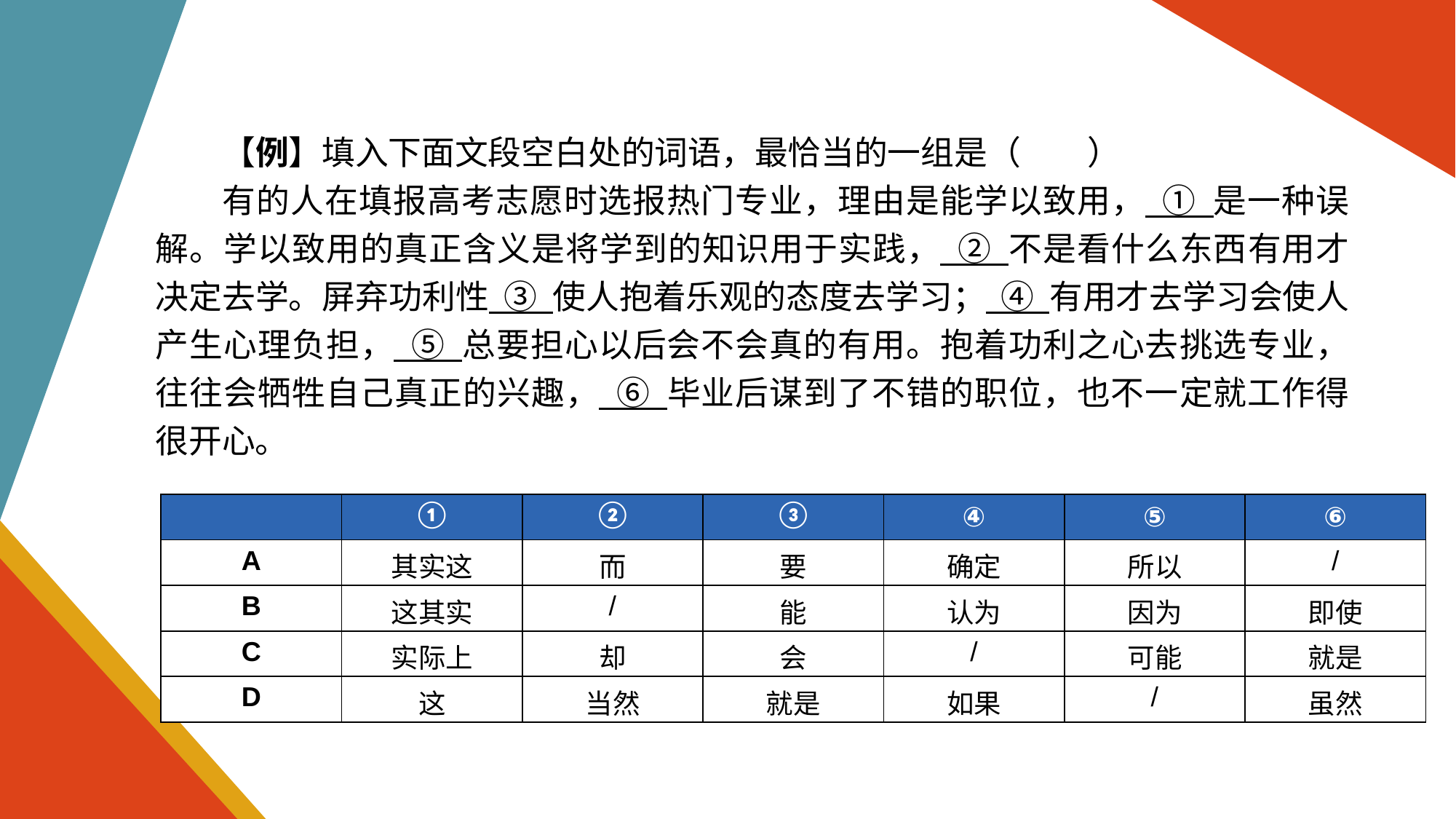

【例】填入下面文段空白处的词语，最恰当的一组是（　　）
有的人在填报高考志愿时选报热门专业，理由是能学以致用，  ①  是一种误解。学以致用的真正含义是将学到的知识用于实践，  ②  不是看什么东西有用才决定去学。屏弃功利性  ③  使人抱着乐观的态度去学习；  ④  有用才去学习会使人产生心理负担，  ⑤  总要担心以后会不会真的有用。抱着功利之心去挑选专业，往往会牺牲自己真正的兴趣，  ⑥  毕业后谋到了不错的职位，也不一定就工作得很开心。
|  | ① | ② | ③ | ④ | ⑤ | ⑥ |
| --- | --- | --- | --- | --- | --- | --- |
| A | 其实这 | 而 | 要 | 确定 | 所以 | / |
| B | 这其实 | / | 能 | 认为 | 因为 | 即使 |
| C | 实际上 | 却 | 会 | / | 可能 | 就是 |
| D | 这 | 当然 | 就是 | 如果 | / | 虽然 |